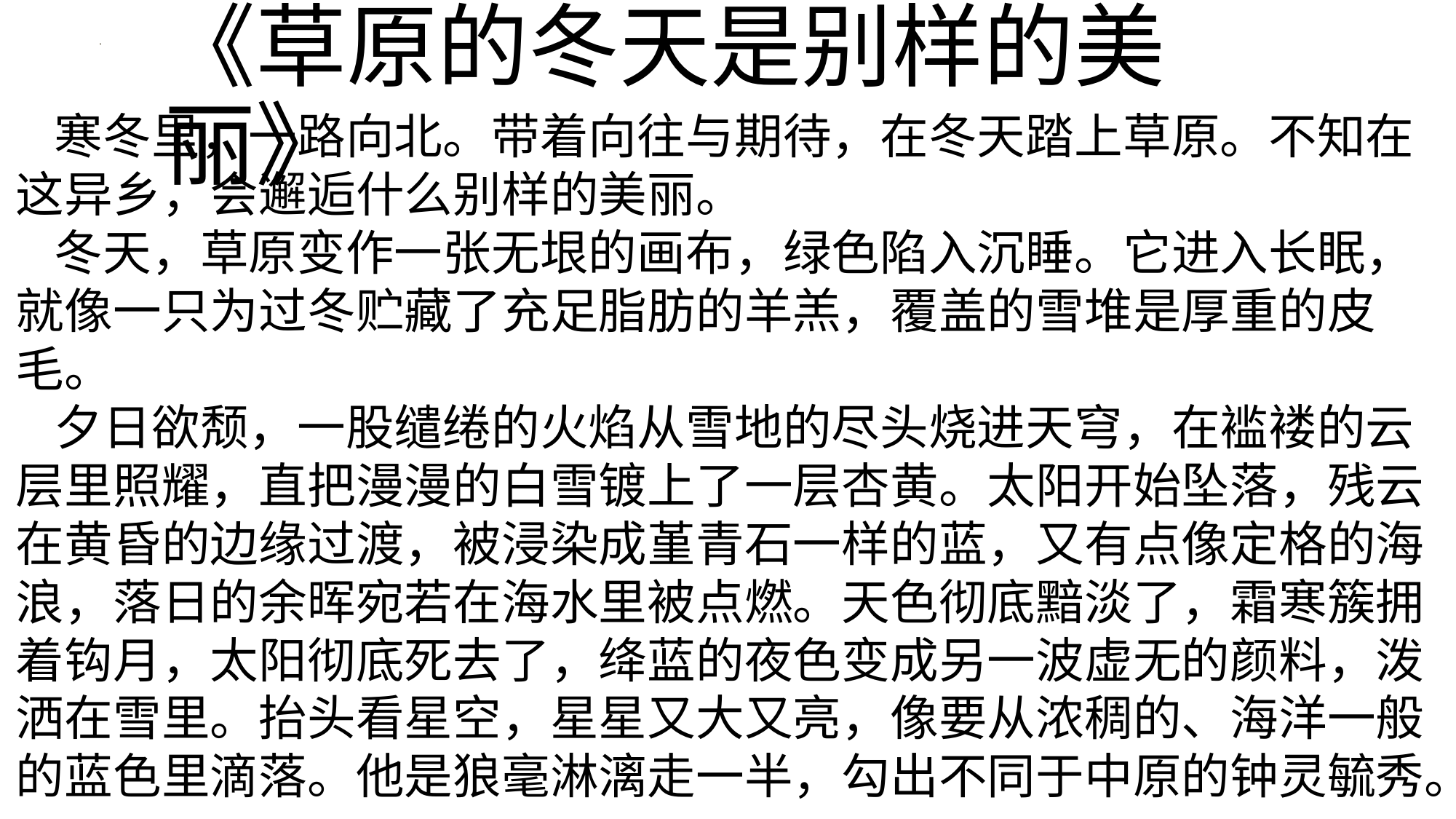

《草原的冬天是别样的美丽》
  寒冬里，一路向北。带着向往与期待，在冬天踏上草原。不知在这异乡，会邂逅什么别样的美丽。
  冬天，草原变作一张无垠的画布，绿色陷入沉睡。它进入长眠，就像一只为过冬贮藏了充足脂肪的羊羔，覆盖的雪堆是厚重的皮毛。
  夕日欲颓，一股缱绻的火焰从雪地的尽头烧进天穹，在褴褛的云层里照耀，直把漫漫的白雪镀上了一层杏黄。太阳开始坠落，残云在黄昏的边缘过渡，被浸染成堇青石一样的蓝，又有点像定格的海浪，落日的余晖宛若在海水里被点燃。天色彻底黯淡了，霜寒簇拥着钩月，太阳彻底死去了，绛蓝的夜色变成另一波虚无的颜料，泼洒在雪里。抬头看星空，星星又大又亮，像要从浓稠的、海洋一般的蓝色里滴落。他是狼毫淋漓走一半，勾出不同于中原的钟灵毓秀。